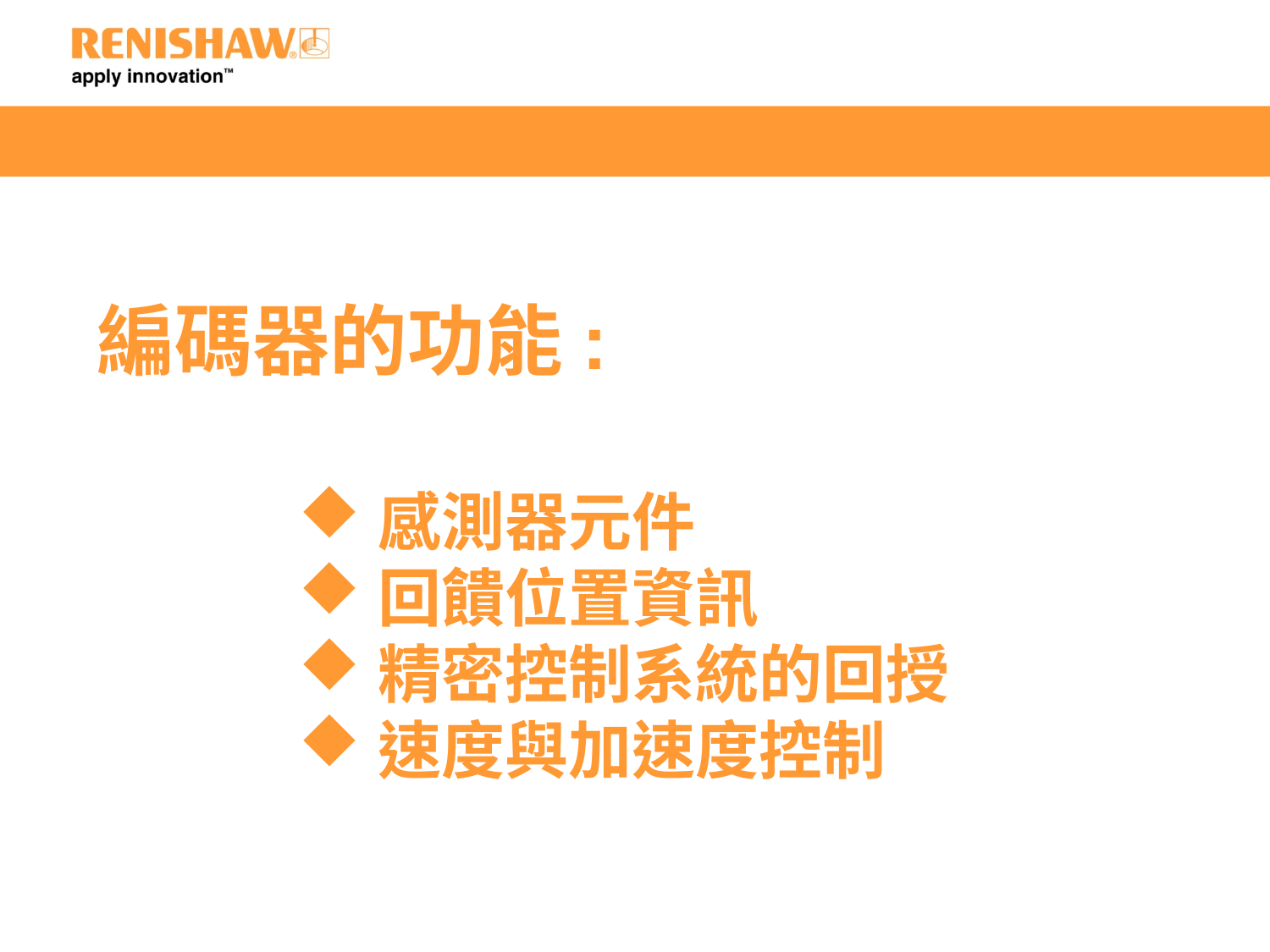

編碼器的功能:
感測器元件
回饋位置資訊
精密控制系統的回授
速度與加速度控制